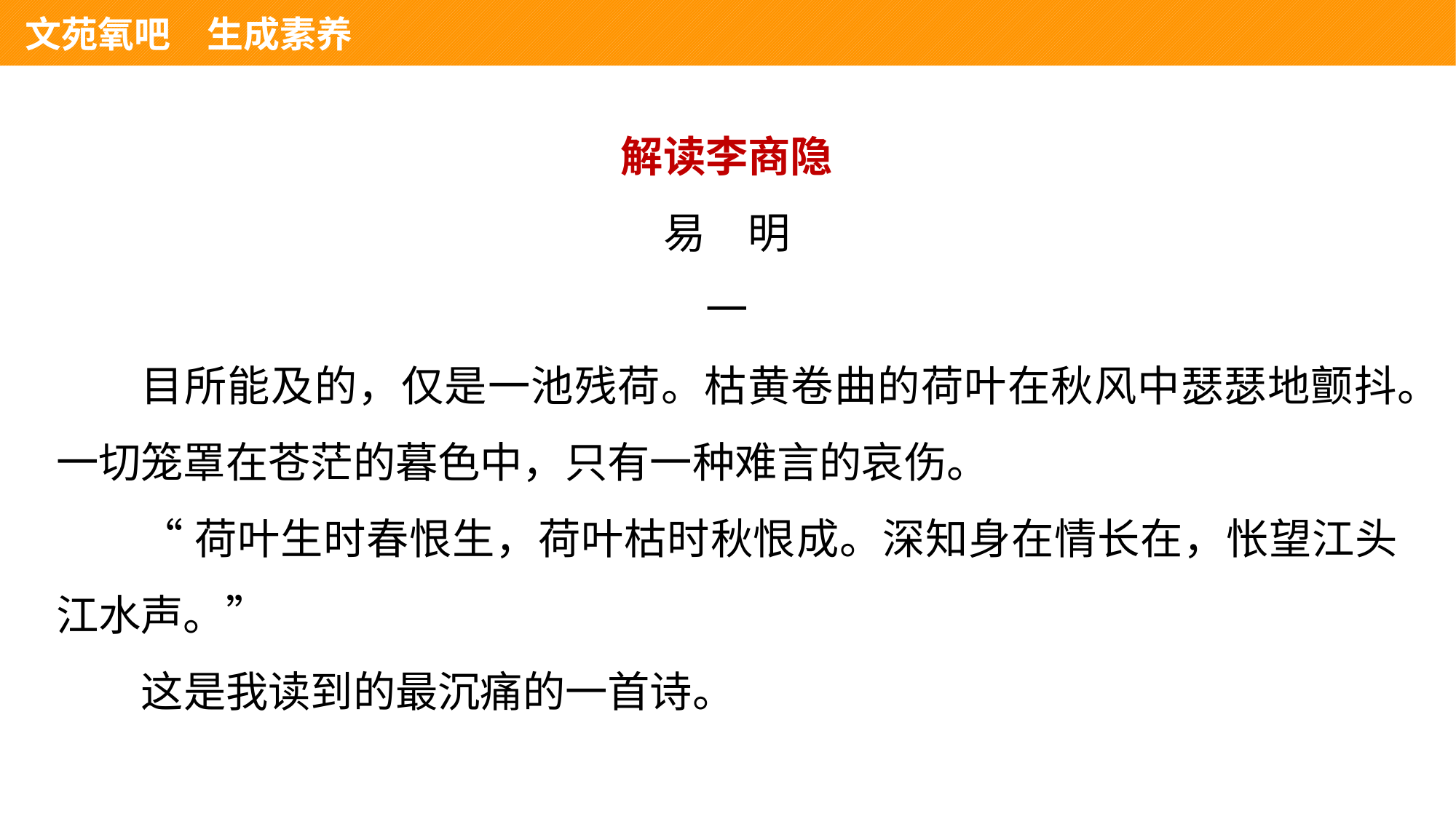

文苑氧吧　生成素养
解读李商隐
易　明
一
目所能及的，仅是一池残荷。枯黄卷曲的荷叶在秋风中瑟瑟地颤抖。一切笼罩在苍茫的暮色中，只有一种难言的哀伤。
“荷叶生时春恨生，荷叶枯时秋恨成。深知身在情长在，怅望江头江水声。”
这是我读到的最沉痛的一首诗。